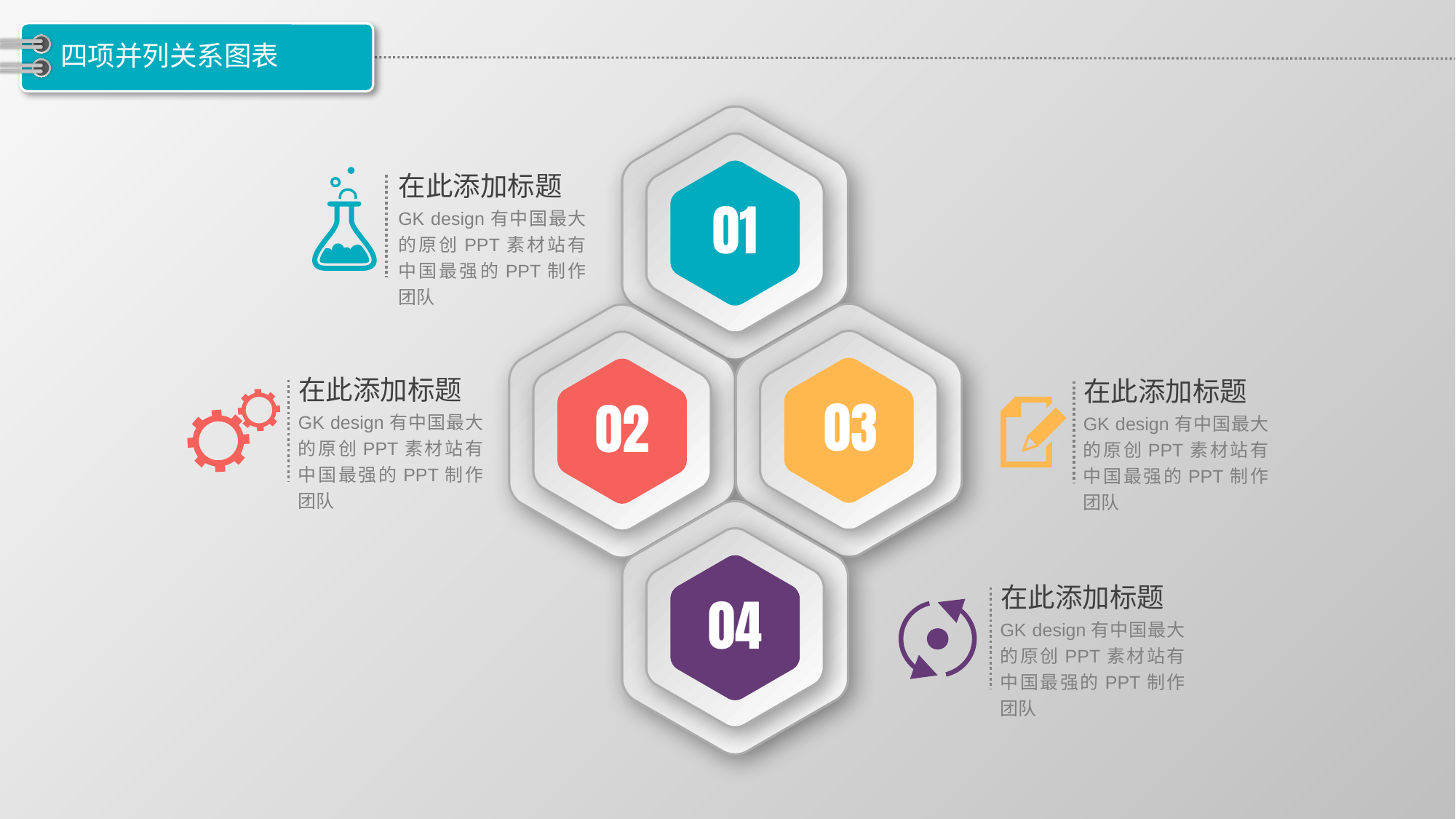

# 四项并列关系图表

01
在此添加标题

GK design有中国最大的原创PPT素材站有中国最强的PPT制作团队

03

02
在此添加标题
在此添加标题

GK design有中国最大的原创PPT素材站有中国最强的PPT制作团队
GK design有中国最大的原创PPT素材站有中国最强的PPT制作团队

04
在此添加标题

GK design有中国最大的原创PPT素材站有中国最强的PPT制作团队